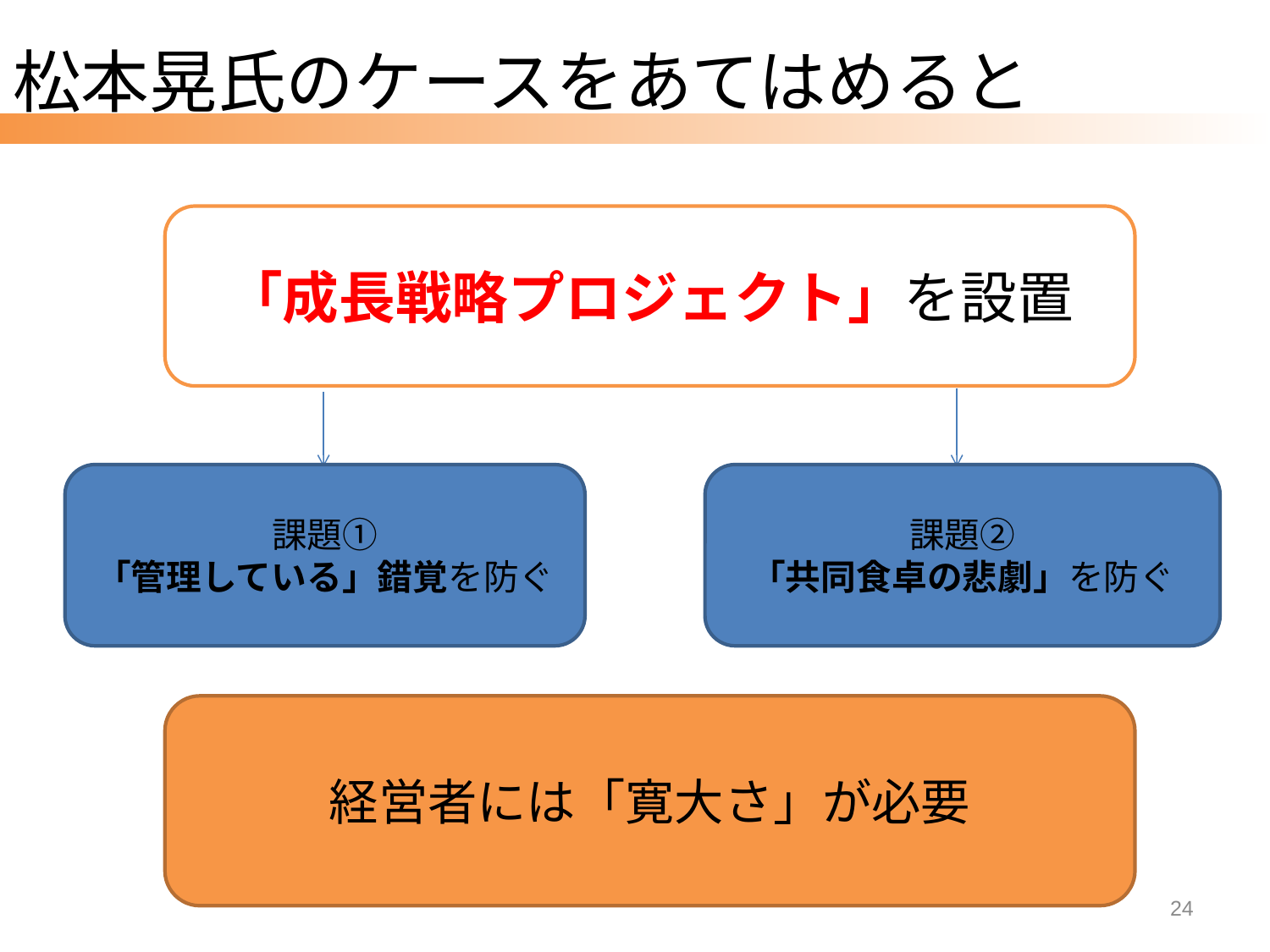

# 松本晃氏のケースをあてはめると

「成長戦略プロジェクト」を設置
課題①
「管理している」錯覚を防ぐ
課題②
「共同食卓の悲劇」を防ぐ
経営者には「寛大さ」が必要
24